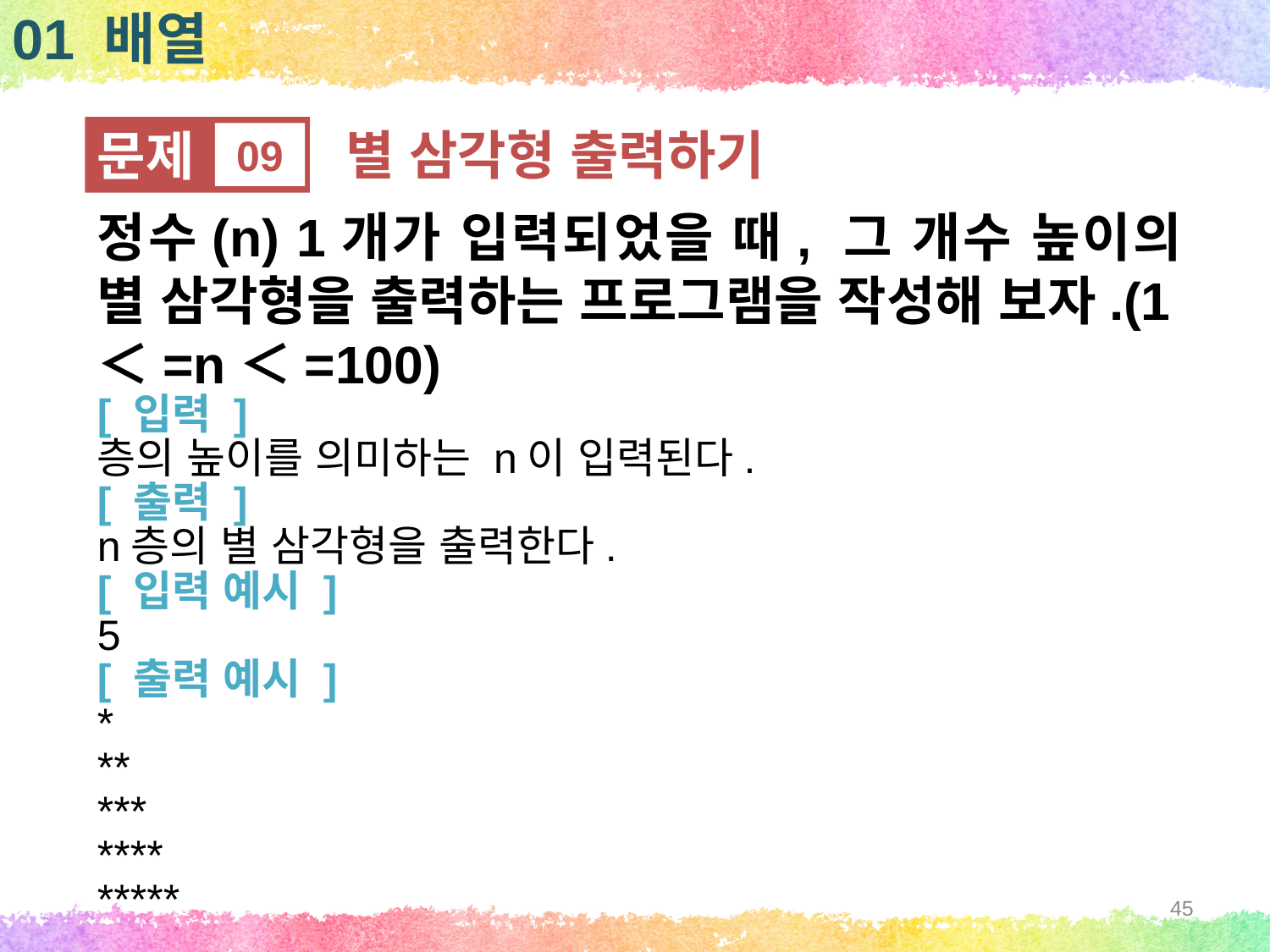

01 배열
문제
09
별 삼각형 출력하기
정수(n) 1개가 입력되었을 때, 그 개수 높이의 별 삼각형을 출력하는 프로그램을 작성해 보자.(1＜=n＜=100)
[ 입력 ]
층의 높이를 의미하는 n이 입력된다.
[ 출력 ]
n층의 별 삼각형을 출력한다.
[ 입력 예시 ]
5
[ 출력 예시 ]
*
**
***
****
*****
45